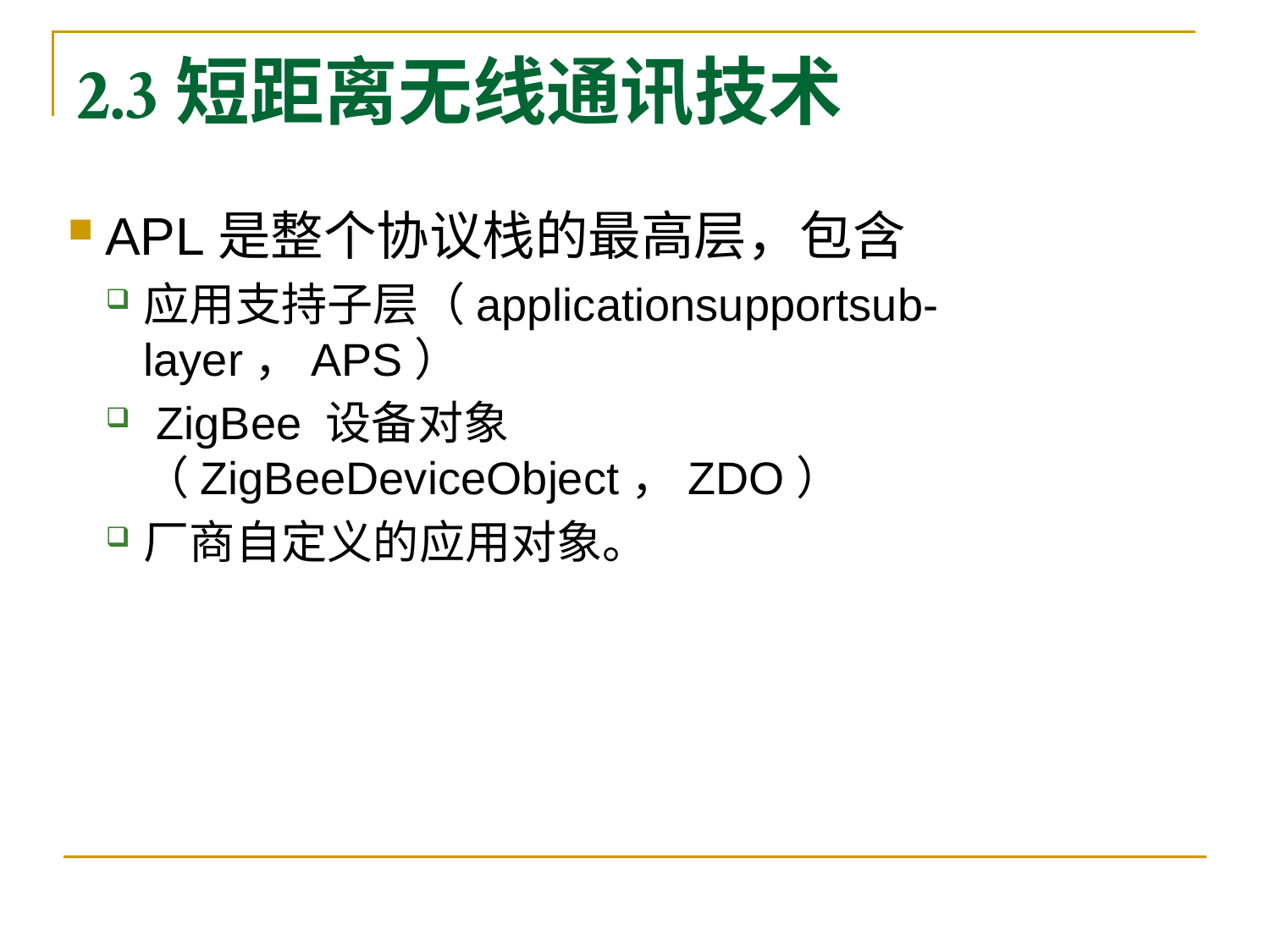

# 2.3短距离无线通讯技术
APL是整个协议栈的最高层，包含
应用支持子层（applicationsupportsub-layer，APS）
 ZigBee 设备对象（ZigBeeDeviceObject，ZDO）
厂商自定义的应用对象。